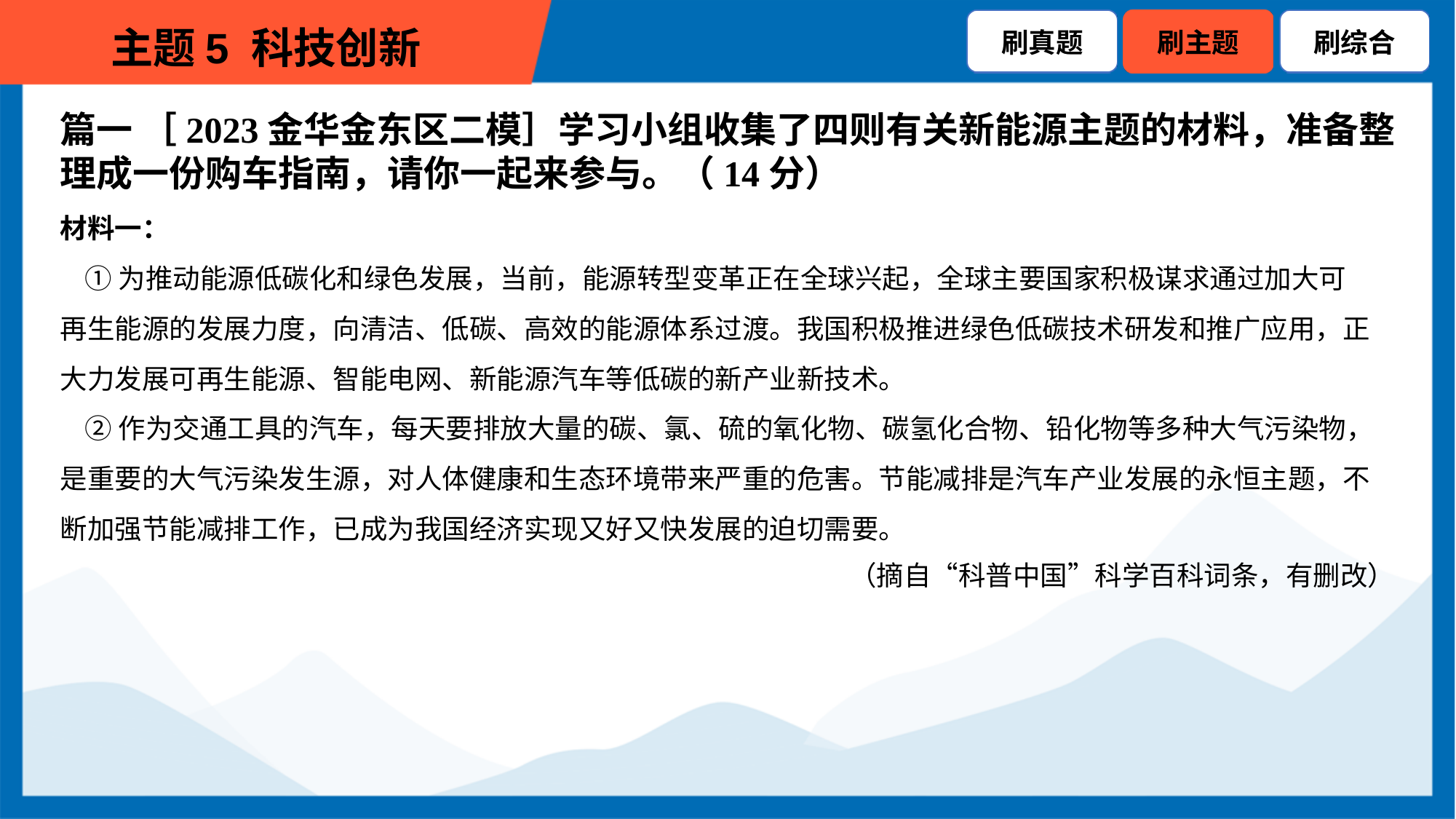

篇一 ［2023金华金东区二模］学习小组收集了四则有关新能源主题的材料，准备整
理成一份购车指南，请你一起来参与。（14分）
材料一：
    ①为推动能源低碳化和绿色发展，当前，能源转型变革正在全球兴起，全球主要国家积极谋求通过加大可
再生能源的发展力度，向清洁、低碳、高效的能源体系过渡。我国积极推进绿色低碳技术研发和推广应用，正
大力发展可再生能源、智能电网、新能源汽车等低碳的新产业新技术。
    ②作为交通工具的汽车，每天要排放大量的碳、氯、硫的氧化物、碳氢化合物、铅化物等多种大气污染物，
是重要的大气污染发生源，对人体健康和生态环境带来严重的危害。节能减排是汽车产业发展的永恒主题，不
断加强节能减排工作，已成为我国经济实现又好又快发展的迫切需要。
（摘自“科普中国”科学百科词条，有删改）